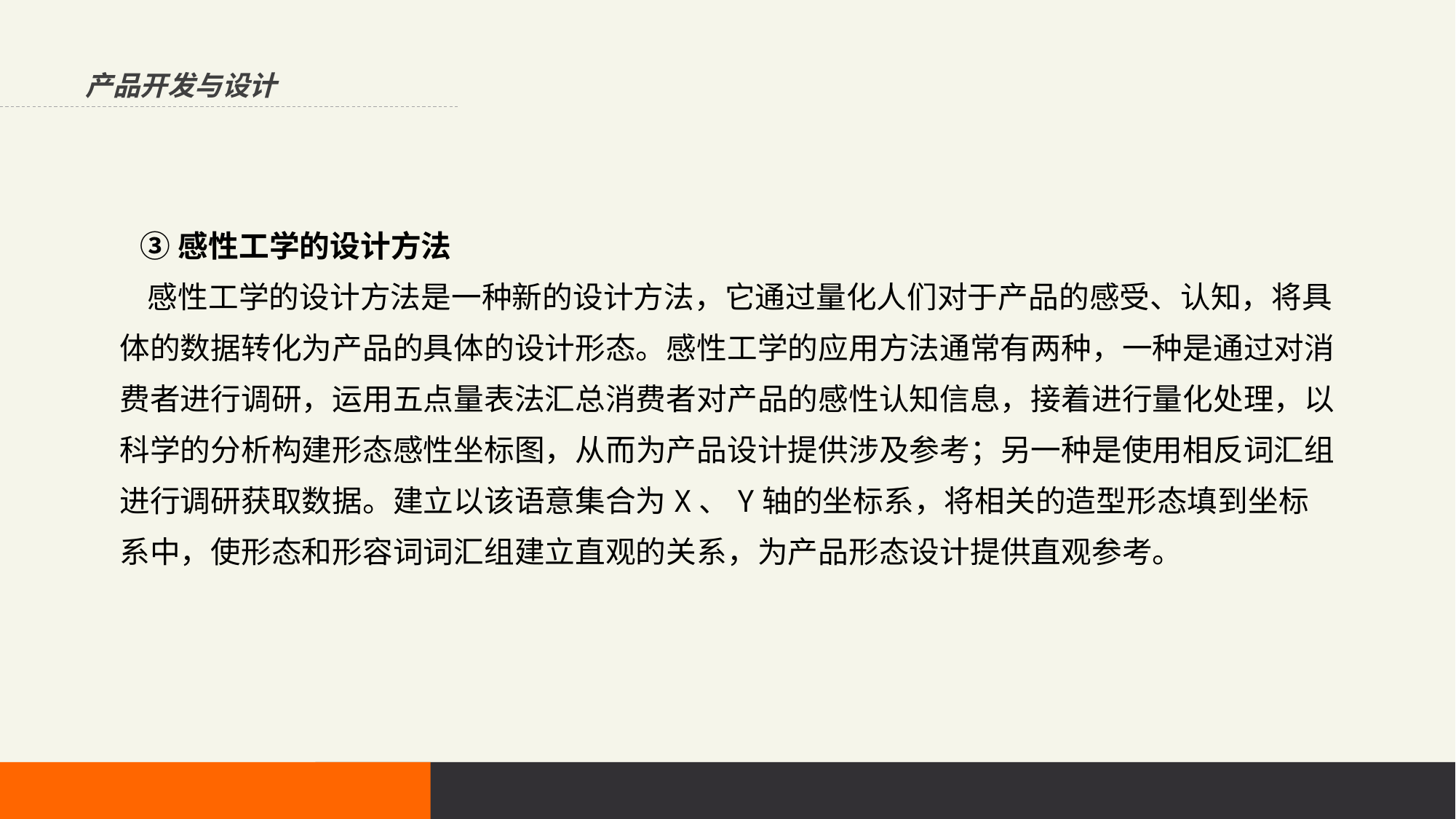

产品开发与设计
   ③感性工学的设计方法
   感性工学的设计方法是一种新的设计方法，它通过量化人们对于产品的感受、认知，将具体的数据转化为产品的具体的设计形态。感性工学的应用方法通常有两种，一种是通过对消费者进行调研，运用五点量表法汇总消费者对产品的感性认知信息，接着进行量化处理，以科学的分析构建形态感性坐标图，从而为产品设计提供涉及参考；另一种是使用相反词汇组进行调研获取数据。建立以该语意集合为X、Y轴的坐标系，将相关的造型形态填到坐标系中，使形态和形容词词汇组建立直观的关系，为产品形态设计提供直观参考。